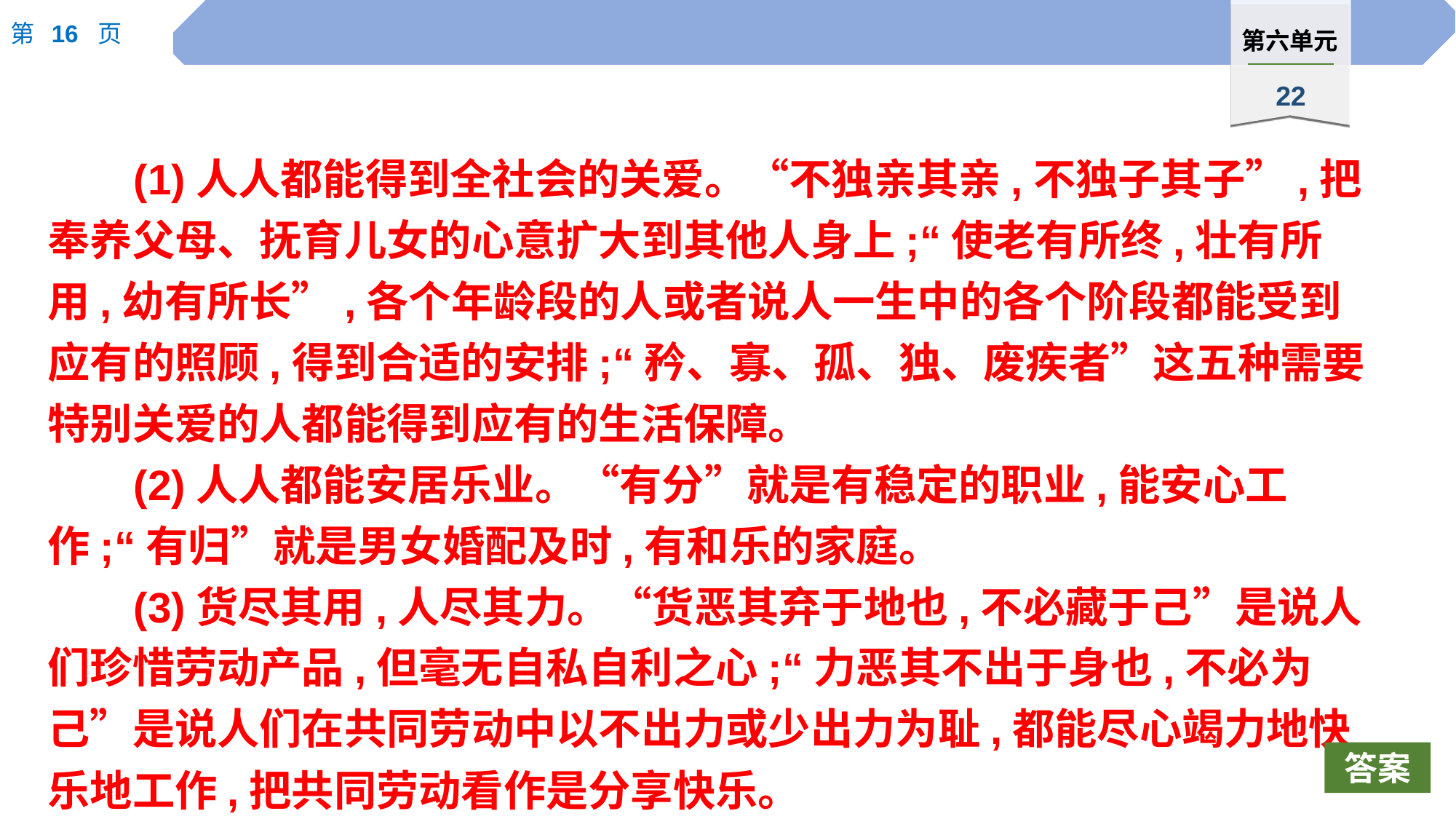

(1)人人都能得到全社会的关爱。“不独亲其亲,不独子其子”,把奉养父母、抚育儿女的心意扩大到其他人身上;“使老有所终,壮有所用,幼有所长”,各个年龄段的人或者说人一生中的各个阶段都能受到应有的照顾,得到合适的安排;“矜、寡、孤、独、废疾者”这五种需要特别关爱的人都能得到应有的生活保障。
(2)人人都能安居乐业。“有分”就是有稳定的职业,能安心工作;“有归”就是男女婚配及时,有和乐的家庭。
(3)货尽其用,人尽其力。“货恶其弃于地也,不必藏于己”是说人们珍惜劳动产品,但毫无自私自利之心;“力恶其不出于身也,不必为己”是说人们在共同劳动中以不出力或少出力为耻,都能尽心竭力地快乐地工作,把共同劳动看作是分享快乐。
答案